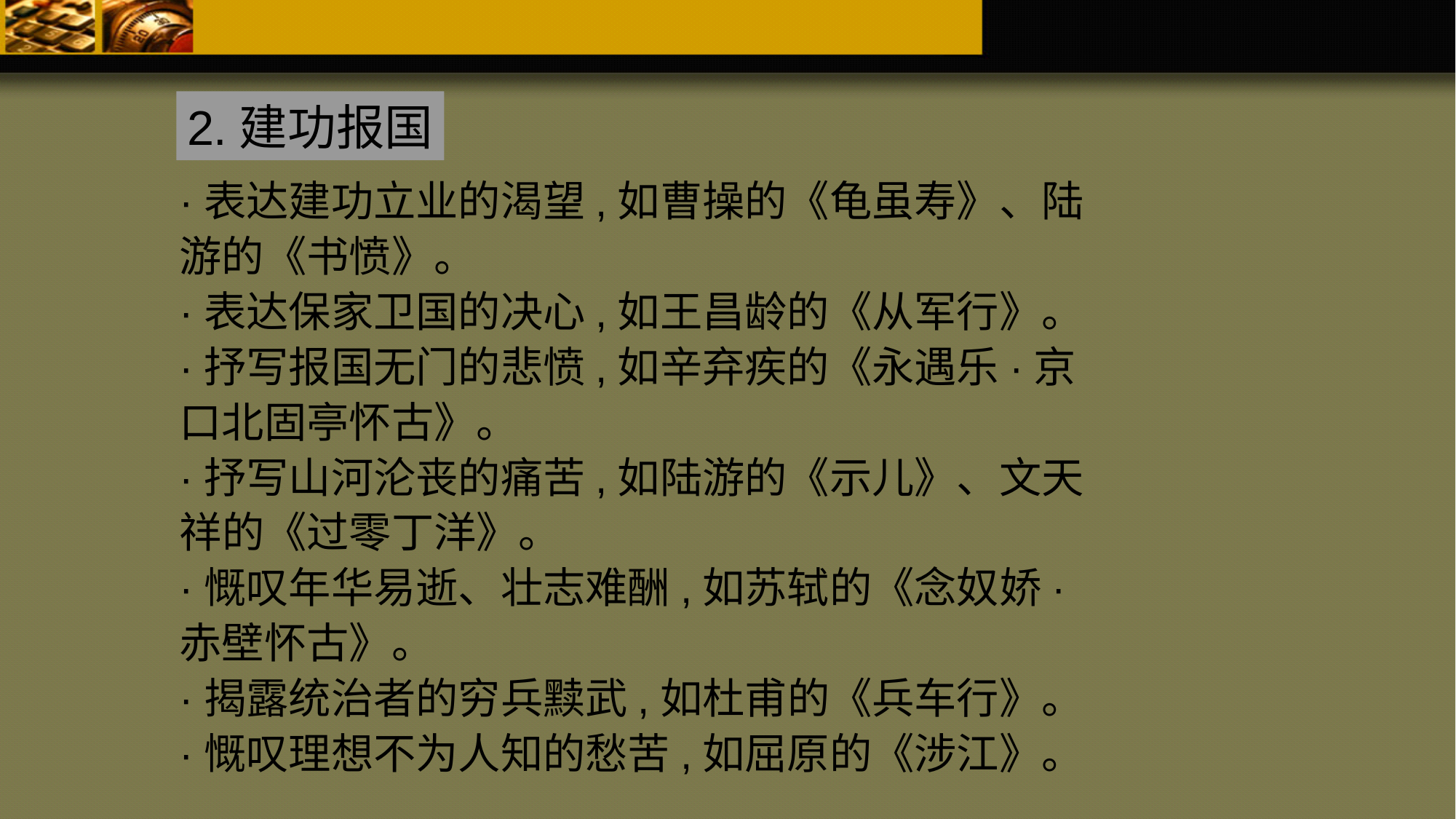

2.建功报国
·表达建功立业的渴望,如曹操的《龟虽寿》、陆
游的《书愤》。
·表达保家卫国的决心,如王昌龄的《从军行》。
·抒写报国无门的悲愤,如辛弃疾的《永遇乐·京
口北固亭怀古》。
·抒写山河沦丧的痛苦,如陆游的《示儿》、文天
祥的《过零丁洋》。
·慨叹年华易逝、壮志难酬,如苏轼的《念奴娇·
赤壁怀古》。
·揭露统治者的穷兵黩武,如杜甫的《兵车行》。
·慨叹理想不为人知的愁苦,如屈原的《涉江》。